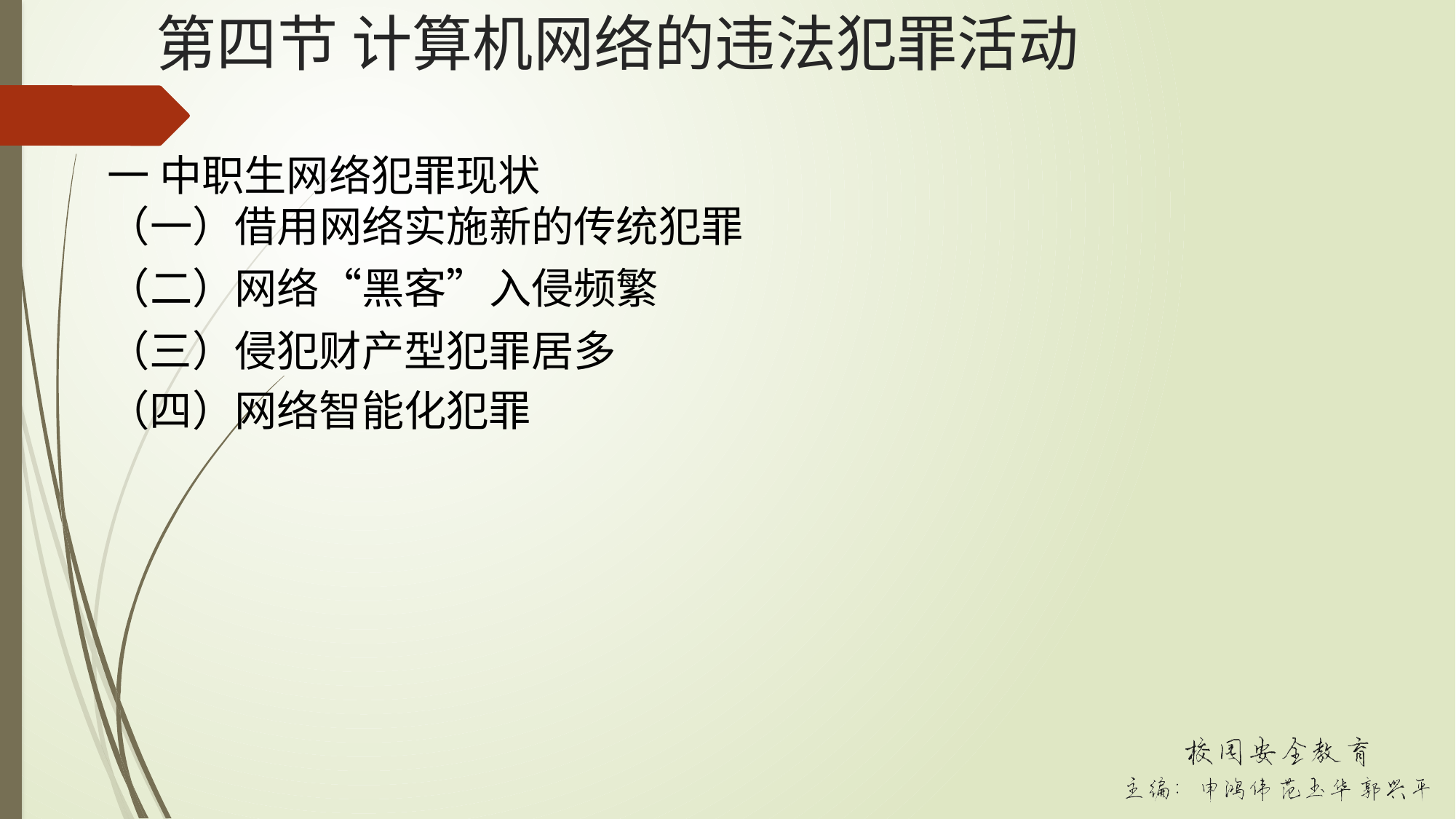

# 第四节 计算机网络的违法犯罪活动
一 中职生网络犯罪现状
（一）借用网络实施新的传统犯罪
（二）网络“黑客”入侵频繁
（三）侵犯财产型犯罪居多
（四）网络智能化犯罪